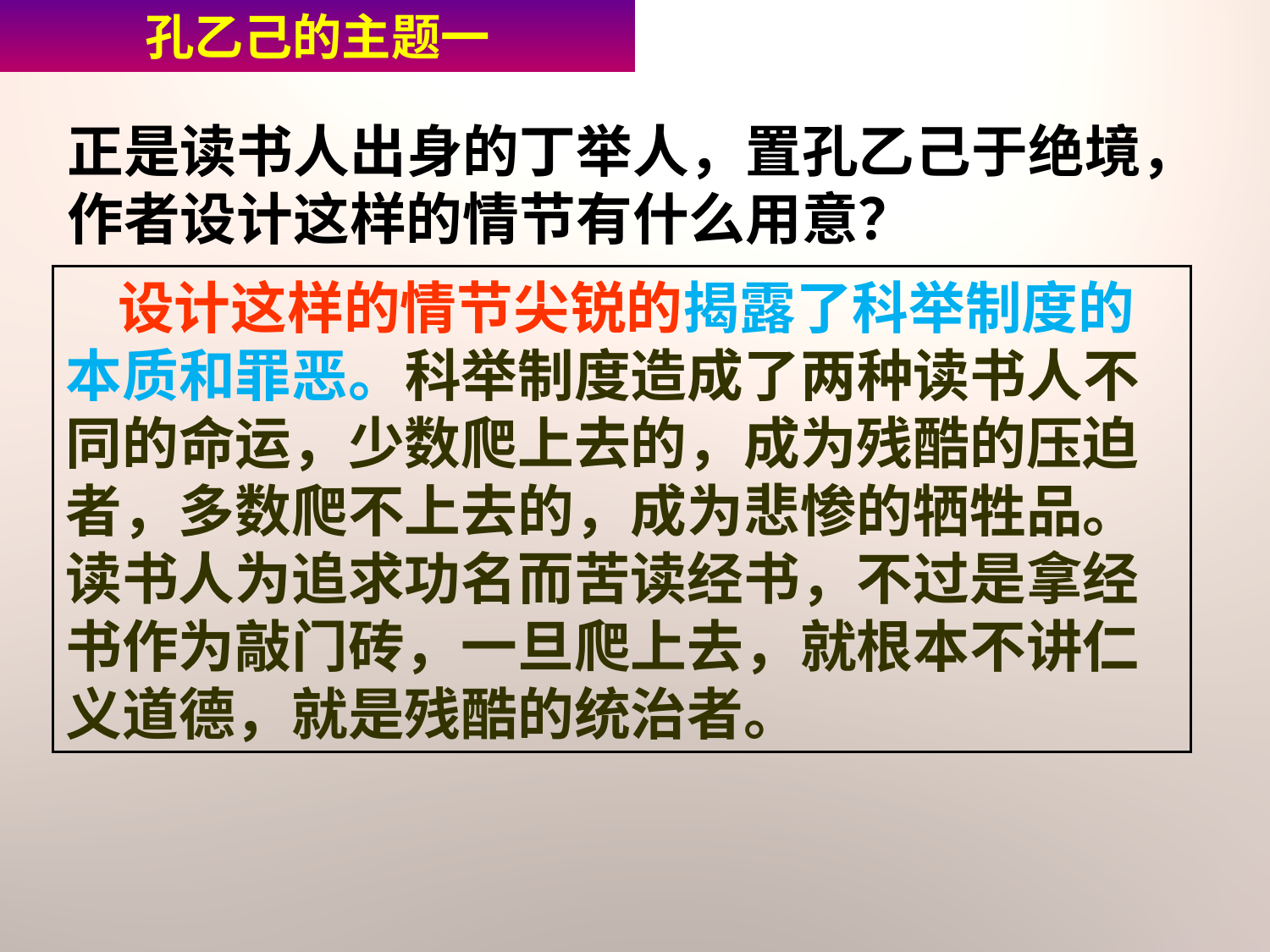

孔乙己的主题一
正是读书人出身的丁举人，置孔乙己于绝境，作者设计这样的情节有什么用意？
   设计这样的情节尖锐的揭露了科举制度的本质和罪恶。科举制度造成了两种读书人不同的命运，少数爬上去的，成为残酷的压迫者，多数爬不上去的，成为悲惨的牺牲品。读书人为追求功名而苦读经书，不过是拿经书作为敲门砖，一旦爬上去，就根本不讲仁义道德，就是残酷的统治者。